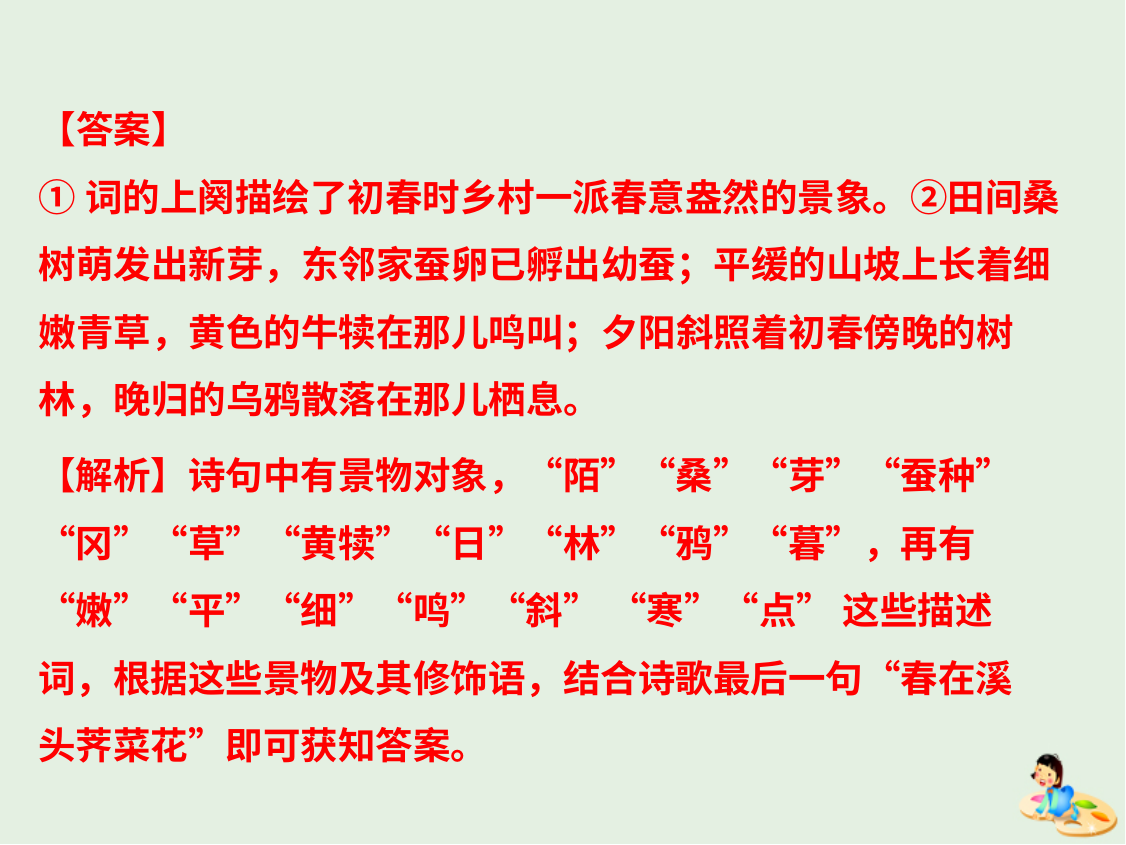

【答案】
①词的上阕描绘了初春时乡村一派春意盎然的景象。②田间桑树萌发出新芽，东邻家蚕卵已孵出幼蚕；平缓的山坡上长着细嫩青草，黄色的牛犊在那儿鸣叫；夕阳斜照着初春傍晚的树林，晚归的乌鸦散落在那儿栖息。
【解析】诗句中有景物对象，“陌”“桑”“芽”“蚕种”“冈”“草”“黄犊”“日”“林”“鸦”“暮”，再有“嫩”“平”“细”“鸣”“斜” “寒”“点” 这些描述词，根据这些景物及其修饰语，结合诗歌最后一句“春在溪头荠菜花”即可获知答案。